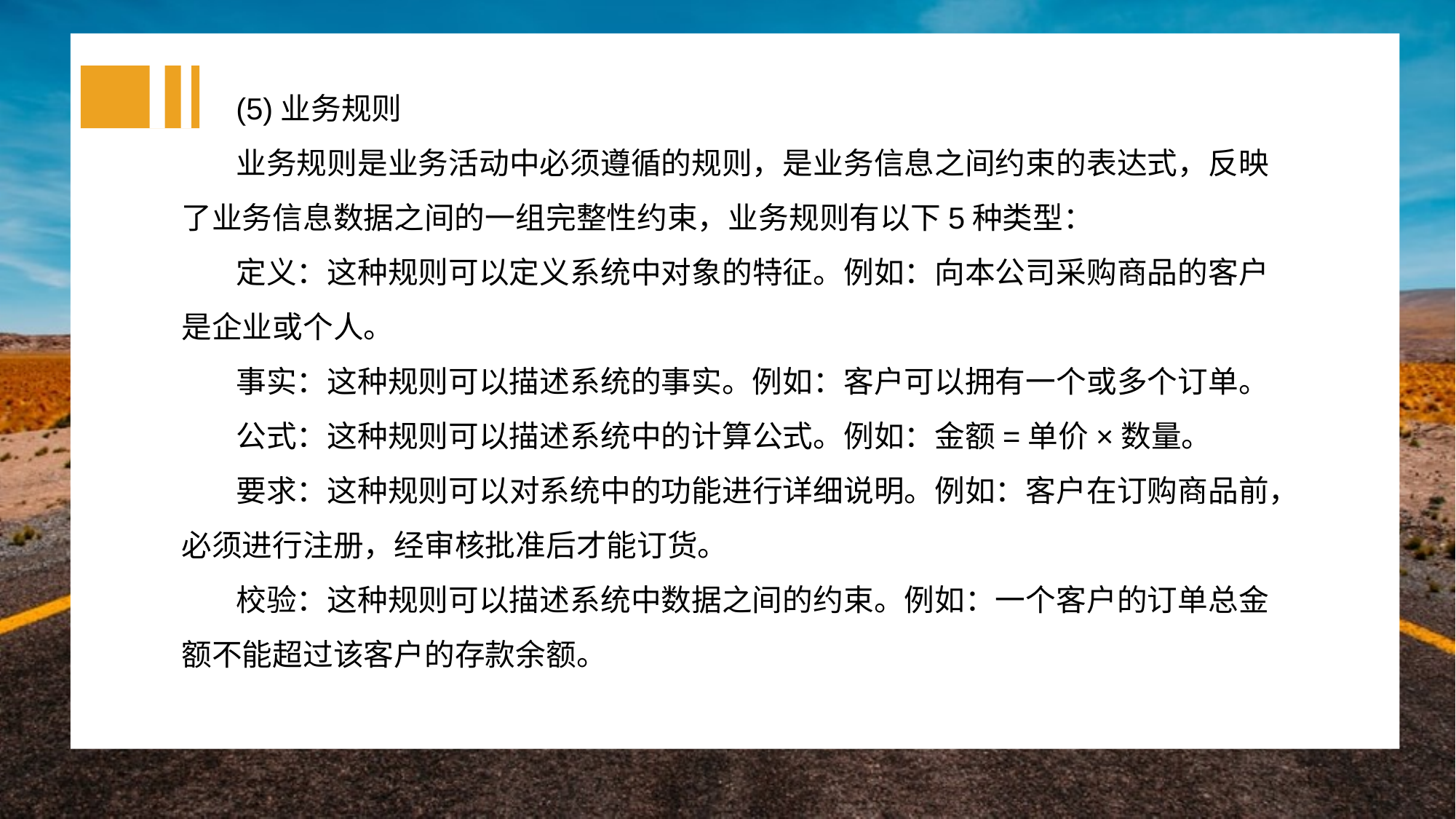

(5)业务规则
业务规则是业务活动中必须遵循的规则，是业务信息之间约束的表达式，反映了业务信息数据之间的一组完整性约束，业务规则有以下5种类型：
定义：这种规则可以定义系统中对象的特征。例如：向本公司采购商品的客户是企业或个人。
事实：这种规则可以描述系统的事实。例如：客户可以拥有一个或多个订单。
公式：这种规则可以描述系统中的计算公式。例如：金额=单价×数量。
要求：这种规则可以对系统中的功能进行详细说明。例如：客户在订购商品前，必须进行注册，经审核批准后才能订货。
校验：这种规则可以描述系统中数据之间的约束。例如：一个客户的订单总金额不能超过该客户的存款余额。